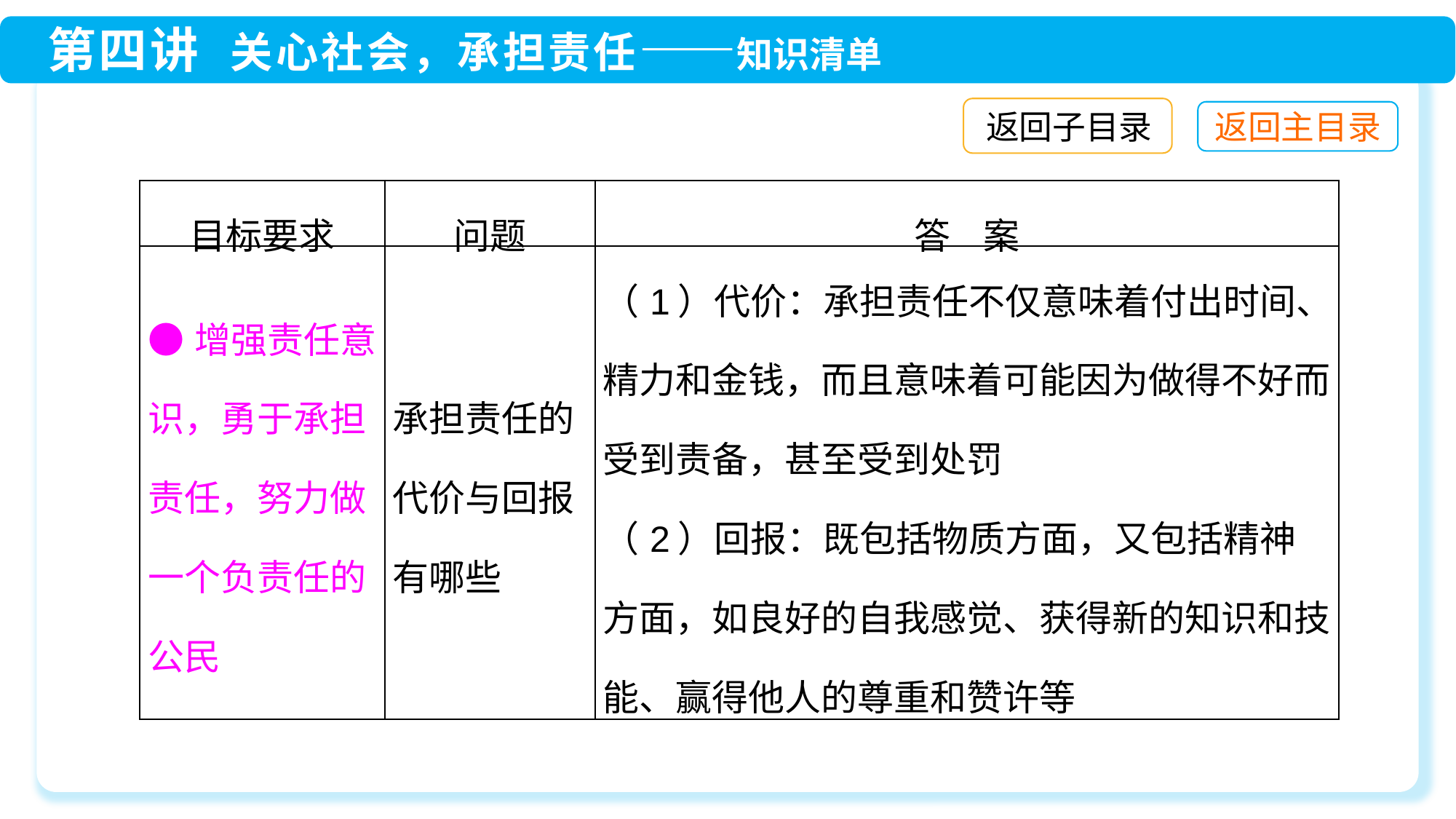

返回子目录
| 目标要求 | 问题 | 答 案 |
| --- | --- | --- |
| ●增强责任意识，勇于承担责任，努力做一个负责任的公民 | 承担责任的代价与回报有哪些 | （1）代价：承担责任不仅意味着付出时间、精力和金钱，而且意味着可能因为做得不好而受到责备，甚至受到处罚 （2）回报：既包括物质方面，又包括精神方面，如良好的自我感觉、获得新的知识和技能、赢得他人的尊重和赞许等 |